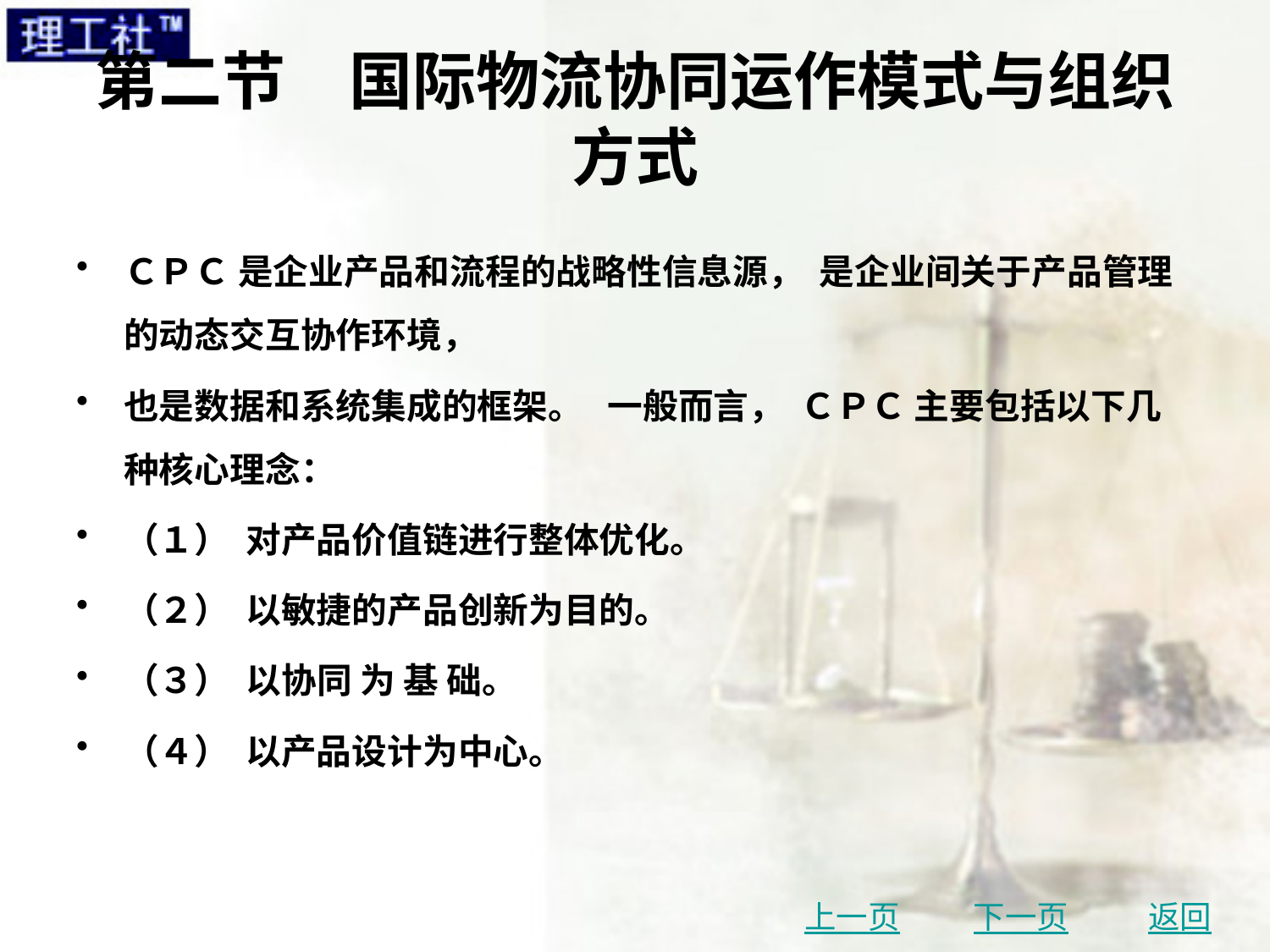

# 第二节　国际物流协同运作模式与组织方式
ＣＰＣ 是企业产品和流程的战略性信息源，  是企业间关于产品管理的动态交互协作环境，
也是数据和系统集成的框架。   一般而言，  ＣＰＣ 主要包括以下几种核心理念：
（１）  对产品价值链进行整体优化。
（２）  以敏捷的产品创新为目的。
（３）  以协同 为 基 础。
（４）  以产品设计为中心。
上一页
下一页
返回